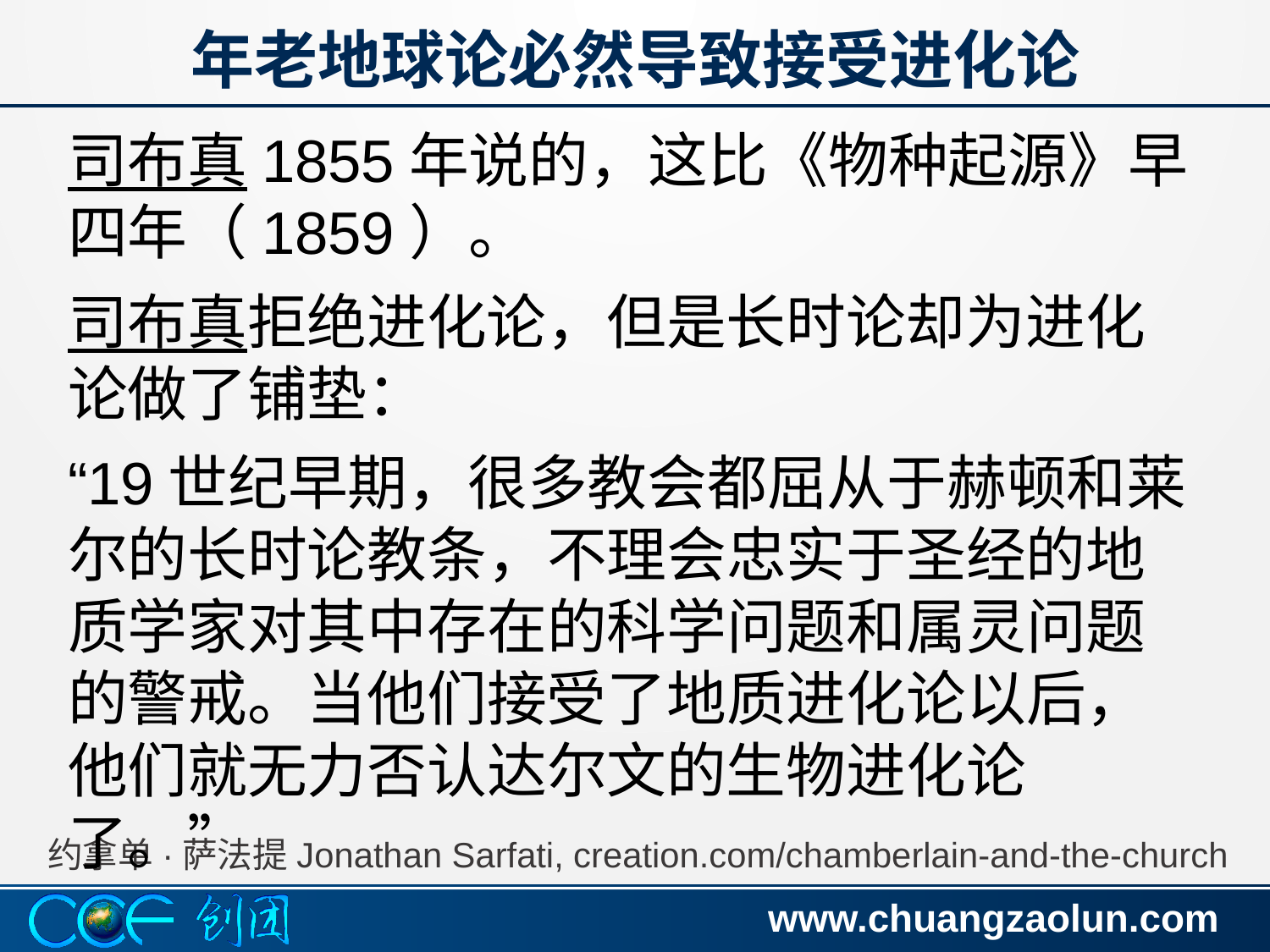

# 年老地球论必然导致接受进化论
In the early19th century, many in the church capitulated to the long-age dogma of Hutton and Lyell, ignoring the scientific problems and spiritual warnings of the Scriptural Geologists.4 And after they had accepted geological evolution, they were powerless to resist Darwin’s biological evolution.5 First, they had already jettisoned Genesis as a source of authority. Second, Darwin could link slow and gradualgeological processes with slow and gradual biological processes. Third, without the history of Creation, Fall, Flood and dispersion, they had no real history at all. Darwin could easily refute the counterfeit creation ideas of the compromised church. These included God creating disease germs and carnivores as such (ignoring the Fall and Flood),6 extinctions (Flood), and creatures in their present location (ignoring the Flood and dispersion).
And like Hitler, why should atheists make any concessions when the enemy is displaying such craven weakness? In reality, all the concessions are on the churchian side. The atheists concede nothing of value in return. Why shouldn’t they hold out for still more appeasement, while they use the Christians’ weapons against them?
A recent example of the continued appeasement is Howard van Till of Calvin College, who argued for decades that evolution was no threat to Christianity, and his college supported him. But after retirement, he showed his true colours (which blind Freddy’s deaf guide dog could have discerned) by abandoning any pretence of believing in any supernatural God. One report says, ‘Over the next two decades, he became the heretic his critics had suspected.’7 Thus Van Till is just the latest in the long line of apostates, whose slippery slide began with appeasement on Genesis, e.g. Billy Graham’s fellow evangelist Charles Templeton (1915–2001).8
Jonathan Sarfati, http://creation.com/chamberlain-and-the-church
司布真1855年说的，这比《物种起源》早四年（1859）。

司布真拒绝进化论，但是长时论却为进化论做了铺垫：

“19世纪早期，很多教会都屈从于赫顿和莱尔的长时论教条，不理会忠实于圣经的地质学家对其中存在的科学问题和属灵问题的警戒。当他们接受了地质进化论以后，他们就无力否认达尔文的生物进化论了。”
约拿单·萨法提Jonathan Sarfati, creation.com/chamberlain-and-the-church